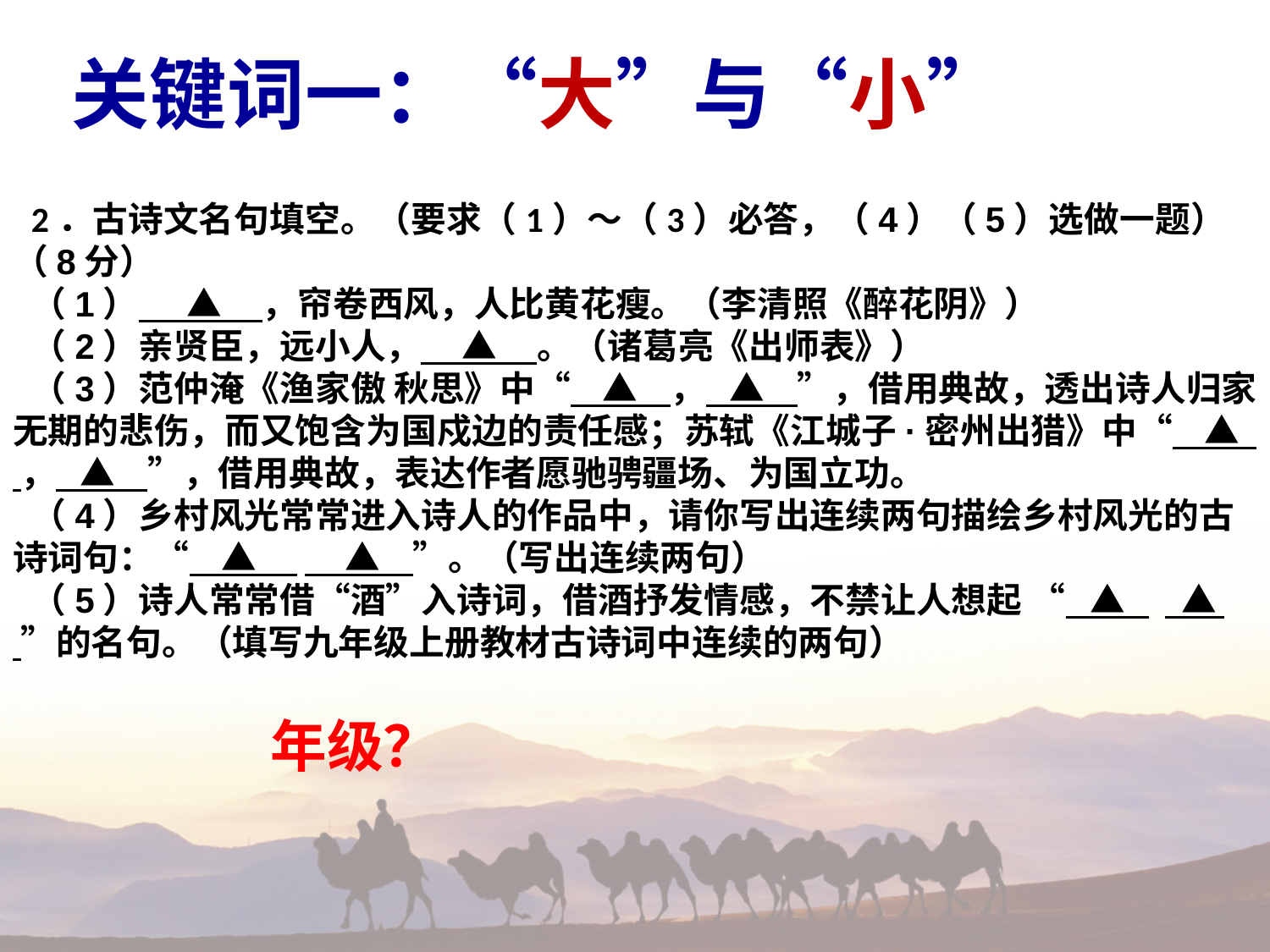

关键词一：“大”与“小”
2．古诗文名句填空。（要求（1）～（3）必答，（4）（5）选做一题）（8分）
（1）      ▲     ，帘卷西风，人比黄花瘦。（李清照《醉花阴》）
（2）亲贤臣，远小人，     ▲     。（诸葛亮《出师表》）
（3）范仲淹《渔家傲 秋思》中“    ▲    ，   ▲    ”，借用典故，透出诗人归家无期的悲伤，而又饱含为国戍边的责任感；苏轼《江城子·密州出猎》中“    ▲    ，   ▲    ”，借用典故，表达作者愿驰骋疆场、为国立功。
（4）乡村风光常常进入诗人的作品中，请你写出连续两句描绘乡村风光的古诗词句：“    ▲           ▲    ”。（写出连续两句）
（5）诗人常常借“酒”入诗词，借酒抒发情感，不禁让人想起 “   ▲       ▲   ”的名句。（填写九年级上册教材古诗词中连续的两句）
年级？